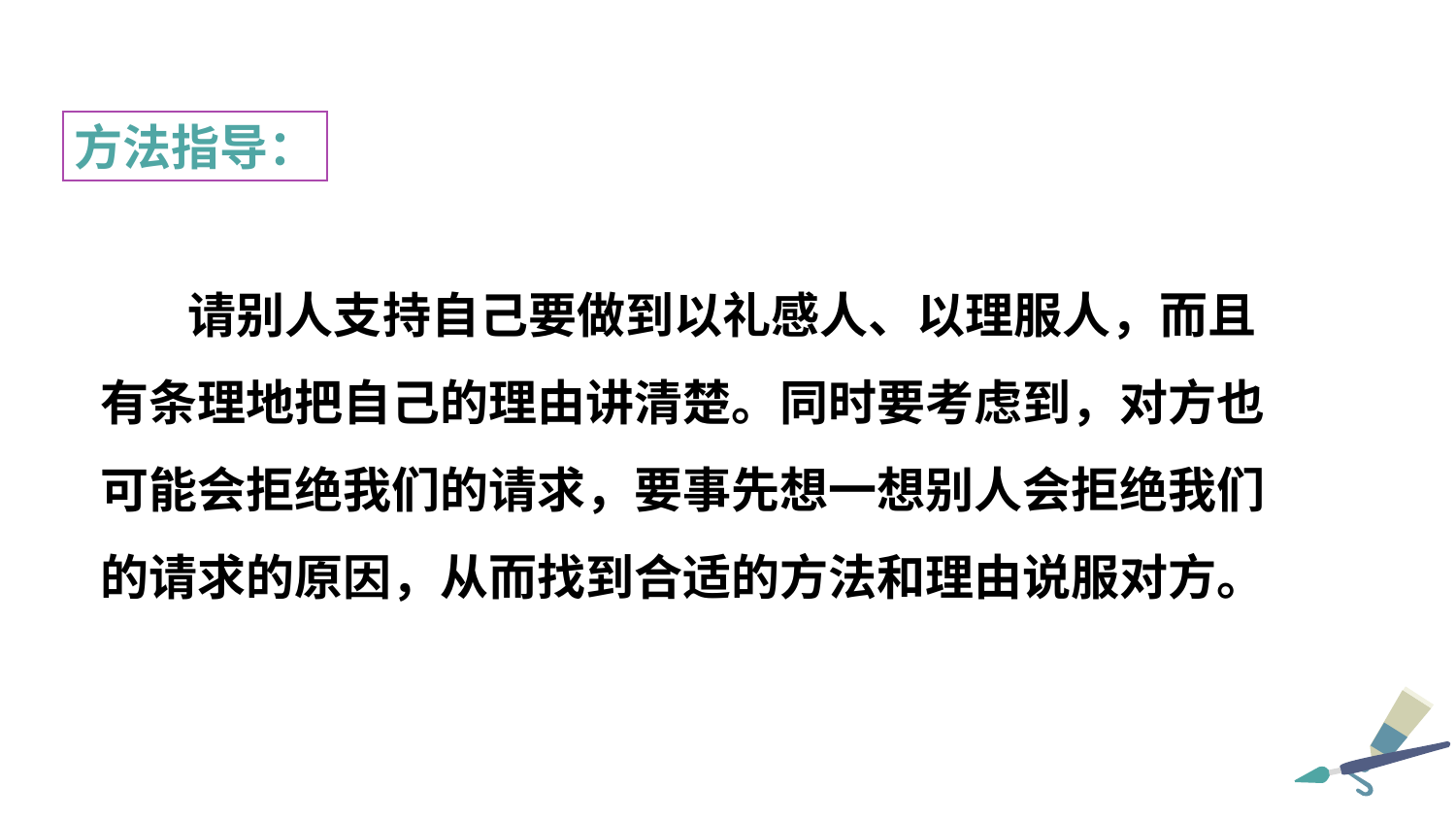

方法指导：
       请别人支持自己要做到以礼感人、以理服人，而且有条理地把自己的理由讲清楚。同时要考虑到，对方也可能会拒绝我们的请求，要事先想一想别人会拒绝我们的请求的原因，从而找到合适的方法和理由说服对方。